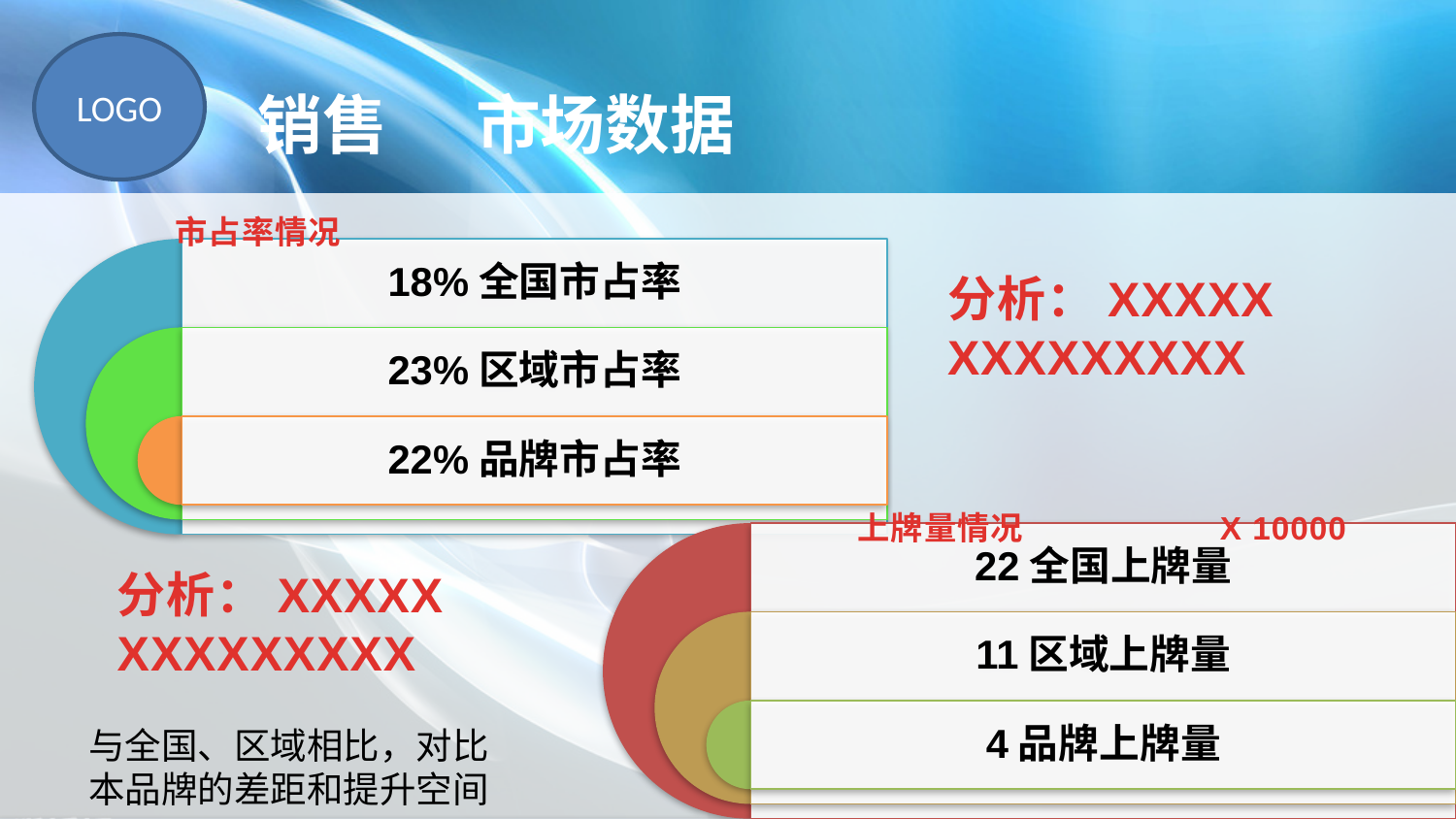

销售      市场数据
市占率情况
18%全国市占率
23%区域市占率
22%品牌市占率
分析：XXXXX
XXXXXXXXX
上牌量情况
X 10000
22全国上牌量
11区域上牌量
4品牌上牌量
分析：XXXXX
XXXXXXXXX
与全国、区域相比，对比本品牌的差距和提升空间